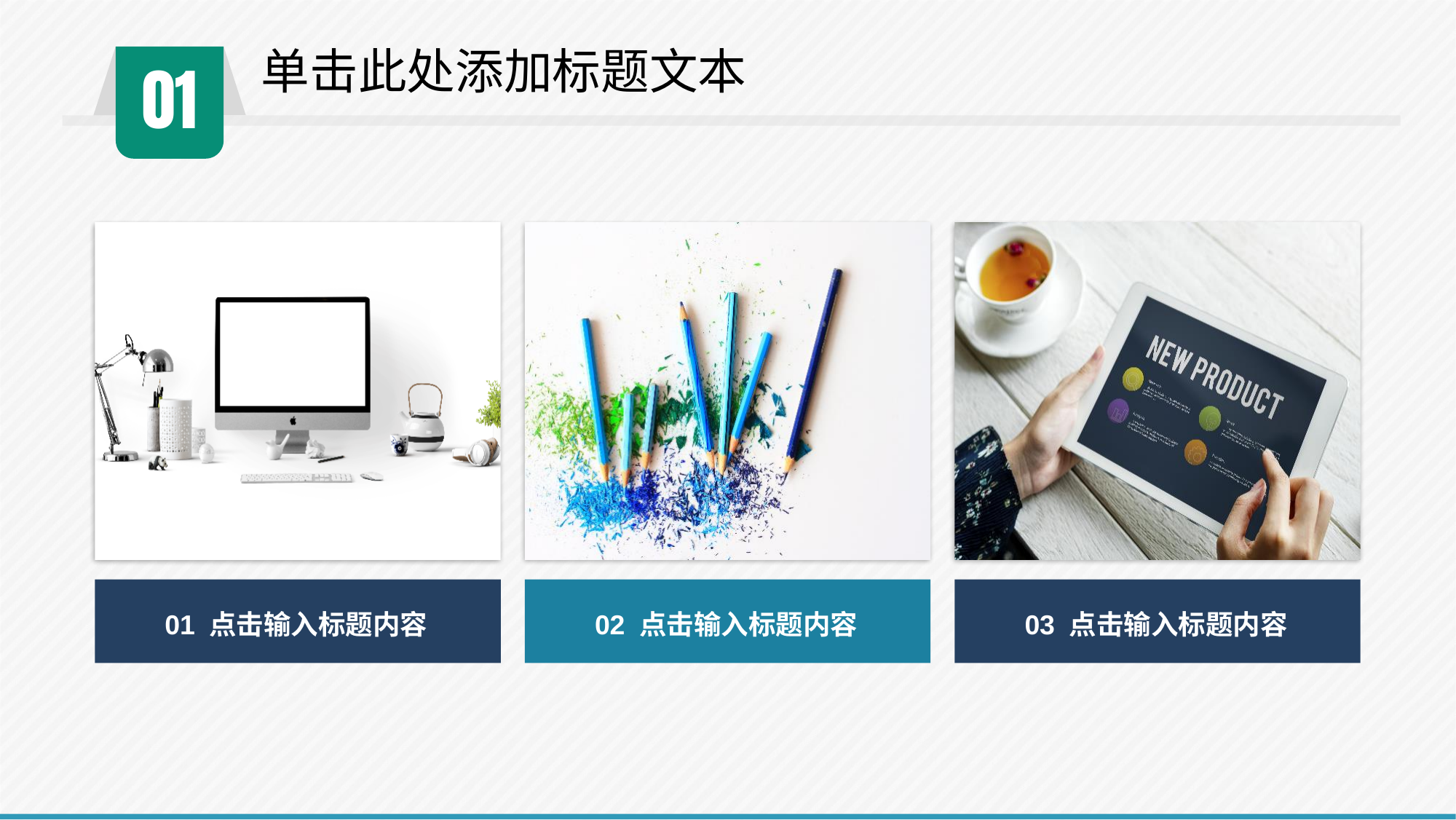

单击此处添加标题文本

01

03 点击输入标题内容
02 点击输入标题内容
01 点击输入标题内容